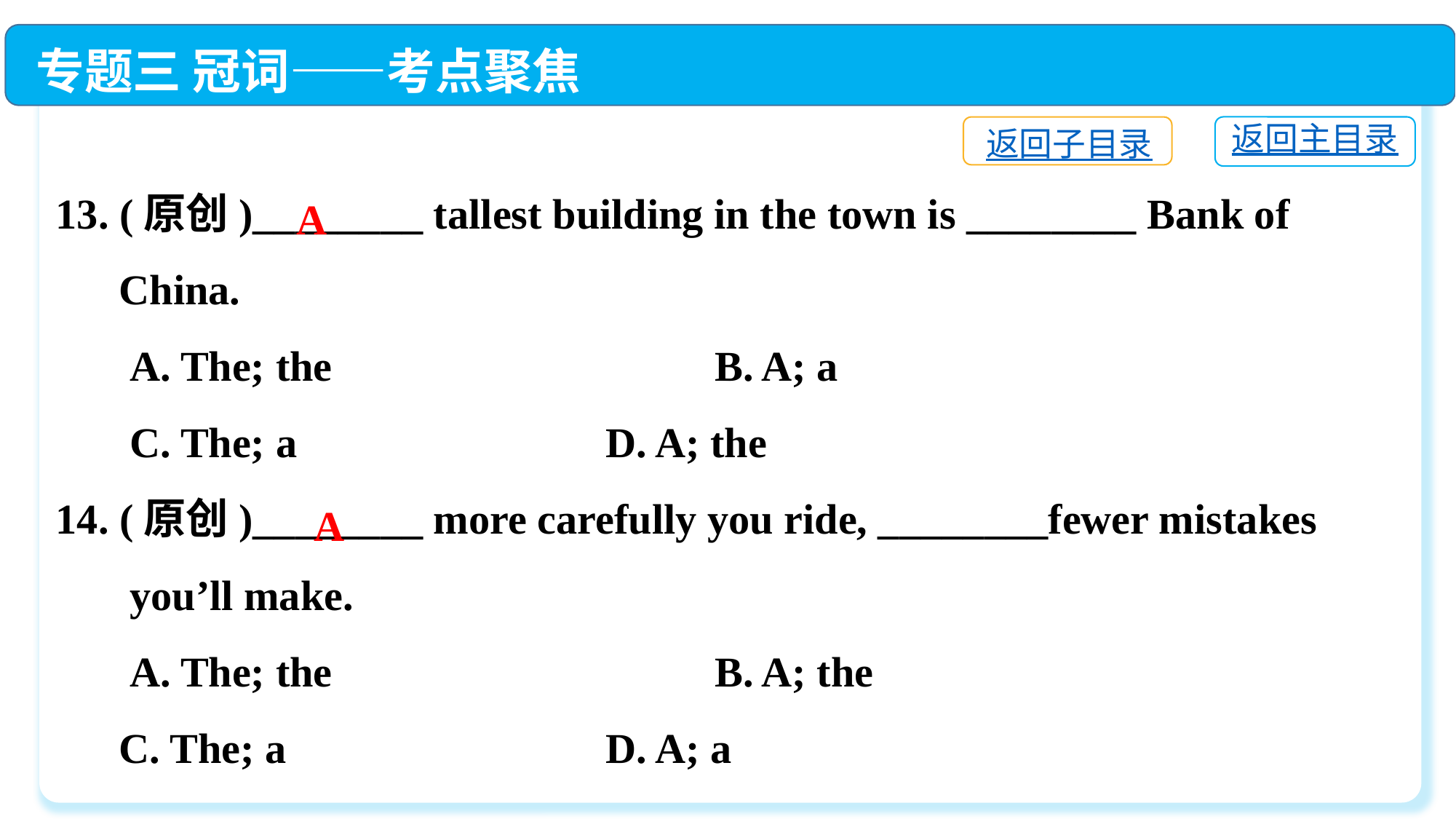

专题三 冠词——考点聚焦

13. (原创)________ tallest building in the town is ________ Bank of
      China.
       A. The; the　	                      B. A; a
       C. The; a　	                      D. A; the
14. (原创)________ more carefully you ride, ________fewer mistakes
       you’ll make.
       A. The; the　	                      B. A; the
      C. The; a　	                      D. A; a
返回主目录

返回子目录
A
A